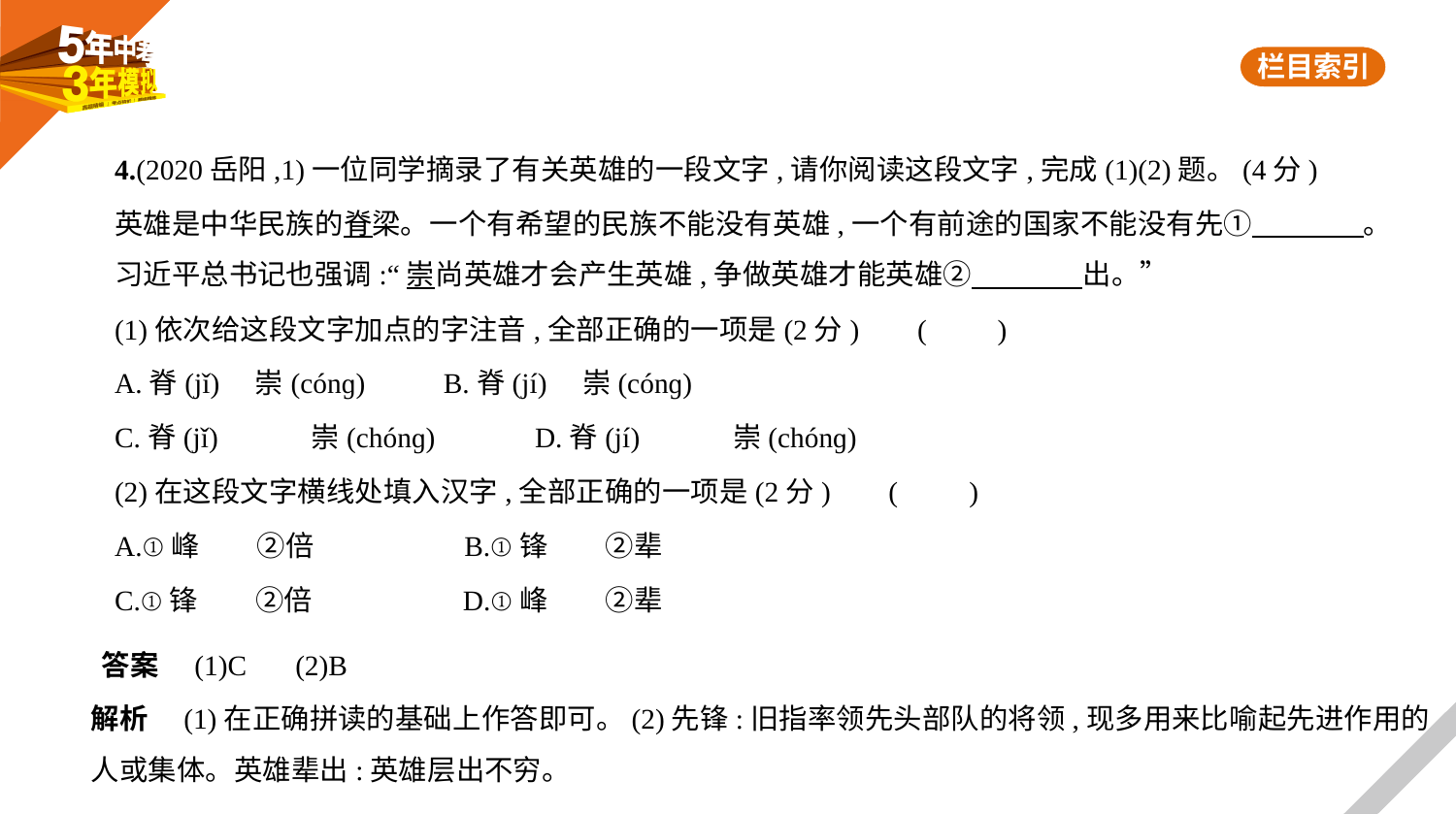

4.(2020岳阳,1)一位同学摘录了有关英雄的一段文字,请你阅读这段文字,完成(1)(2)题。(4分)
英雄是中华民族的脊梁。一个有希望的民族不能没有英雄,一个有前途的国家不能没有先①　　　    。
习近平总书记也强调:“崇尚英雄才会产生英雄,争做英雄才能英雄②　　　    出。”
(1)依次给这段文字加点的字注音,全部正确的一项是(2分)     (　　)
A.脊(jǐ)　崇(cónɡ) 　　B.脊(jí)　崇(cónɡ)
C.脊(jǐ)　　　崇(chónɡ)　　　D.脊(jí)　　　崇(chónɡ)
(2)在这段文字横线处填入汉字,全部正确的一项是(2分)     (　　)
A.①峰　　②倍　　　　　B.①锋　　②辈
C.①锋　　②倍　　　　　D.①峰　　②辈
答案　(1)C　 (2)B
解析　(1)在正确拼读的基础上作答即可。(2)先锋:旧指率领先头部队的将领,现多用来比喻起先进作用的
人或集体。英雄辈出:英雄层出不穷。